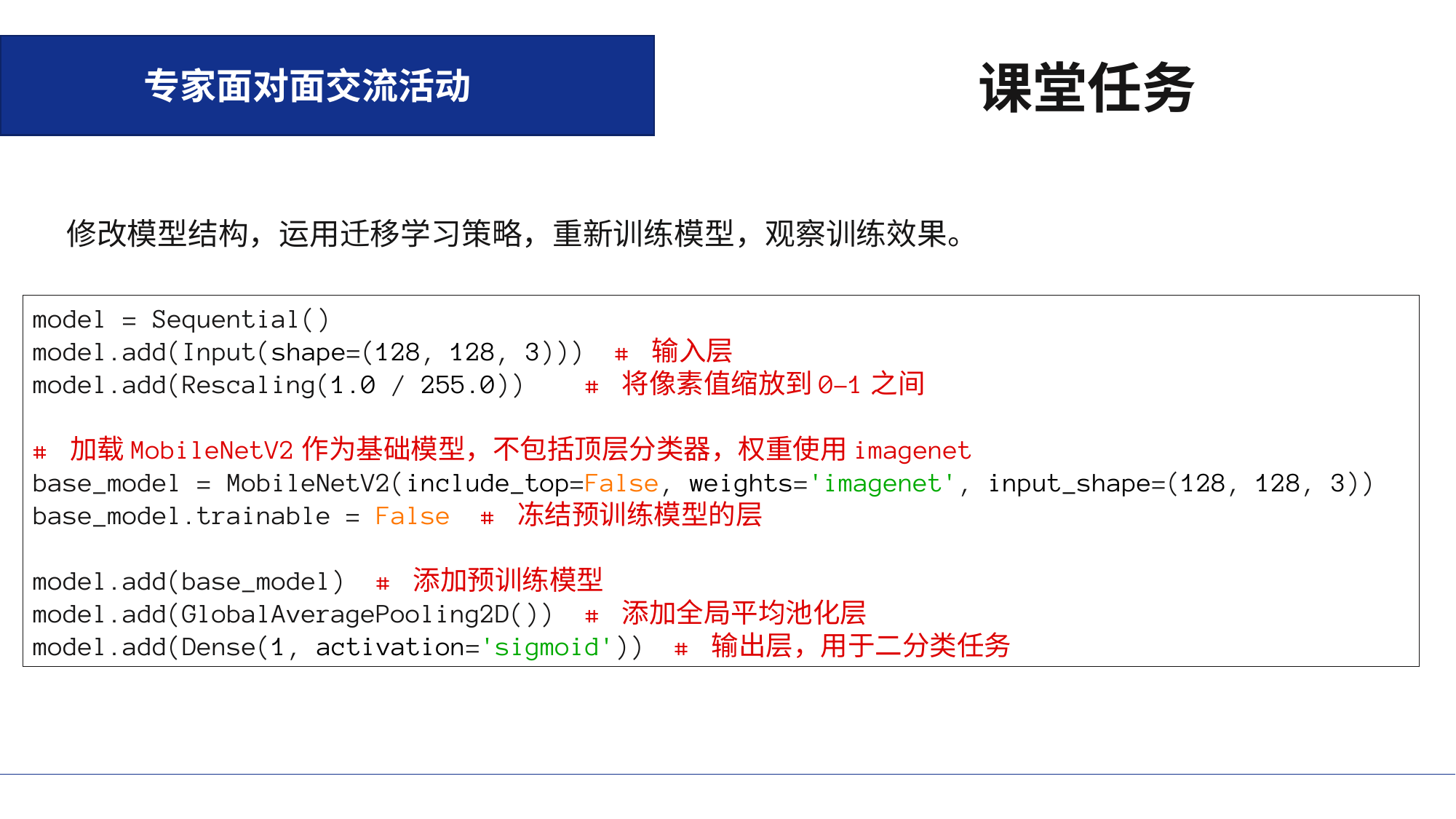

专家面对面交流活动
课堂任务

修改模型结构，运用迁移学习策略，重新训练模型，观察训练效果。
model = Sequential()
model.add(Input(shape=(128, 128, 3)))  # 输入层
model.add(Rescaling(1.0 / 255.0))    # 将像素值缩放到0-1之间
# 加载MobileNetV2作为基础模型，不包括顶层分类器，权重使用imagenet
base_model = MobileNetV2(include_top=False, weights='imagenet', input_shape=(128, 128, 3))
base_model.trainable = False  # 冻结预训练模型的层
model.add(base_model)  # 添加预训练模型
model.add(GlobalAveragePooling2D())  # 添加全局平均池化层
model.add(Dense(1, activation='sigmoid'))  # 输出层，用于二分类任务